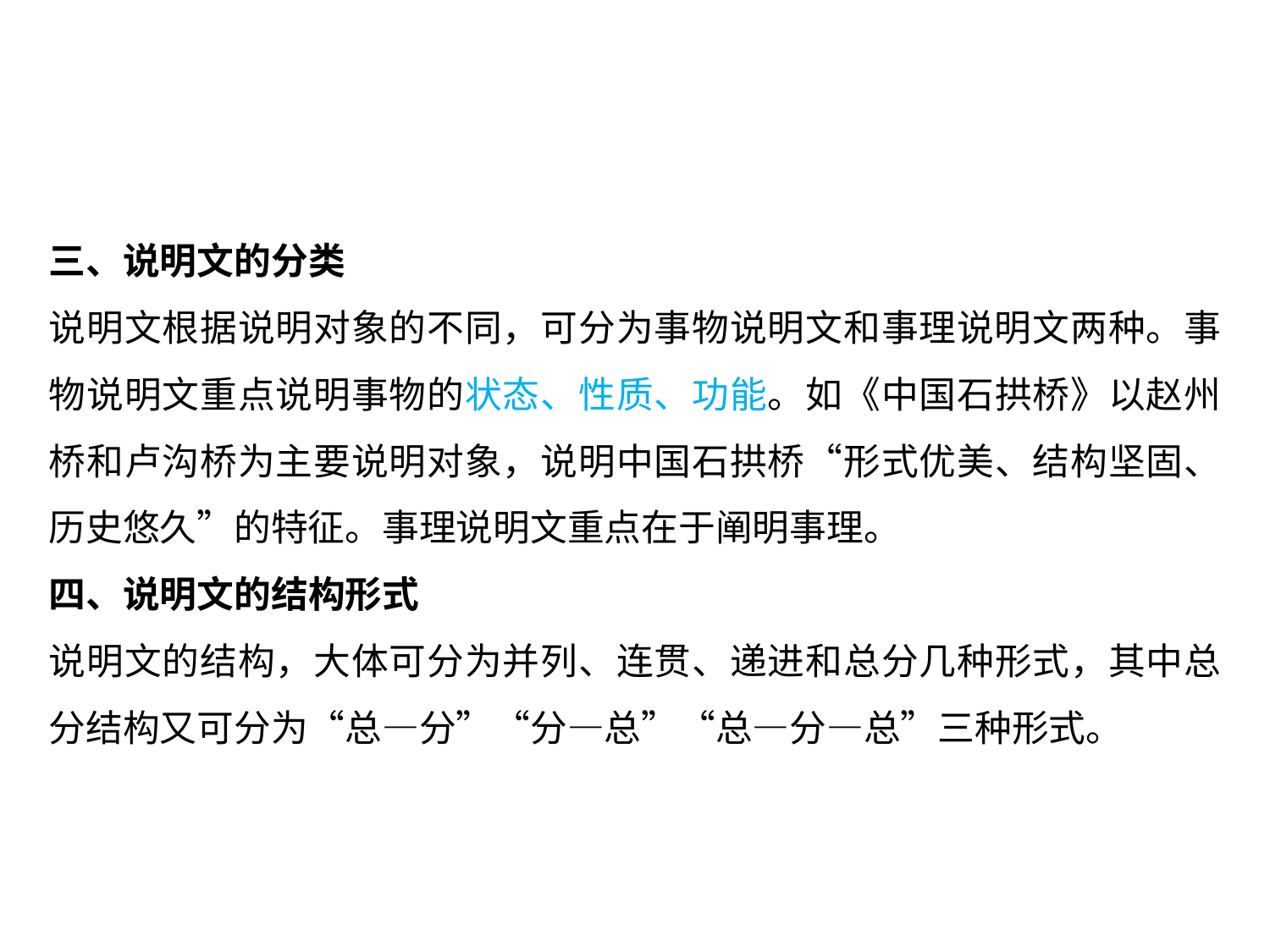

三、说明文的分类
说明文根据说明对象的不同，可分为事物说明文和事理说明文两种。事物说明文重点说明事物的状态、性质、功能。如《中国石拱桥》以赵州桥和卢沟桥为主要说明对象，说明中国石拱桥“形式优美、结构坚固、历史悠久”的特征。事理说明文重点在于阐明事理。
四、说明文的结构形式
说明文的结构，大体可分为并列、连贯、递进和总分几种形式，其中总分结构又可分为“总—分”“分—总”“总—分—总”三种形式。